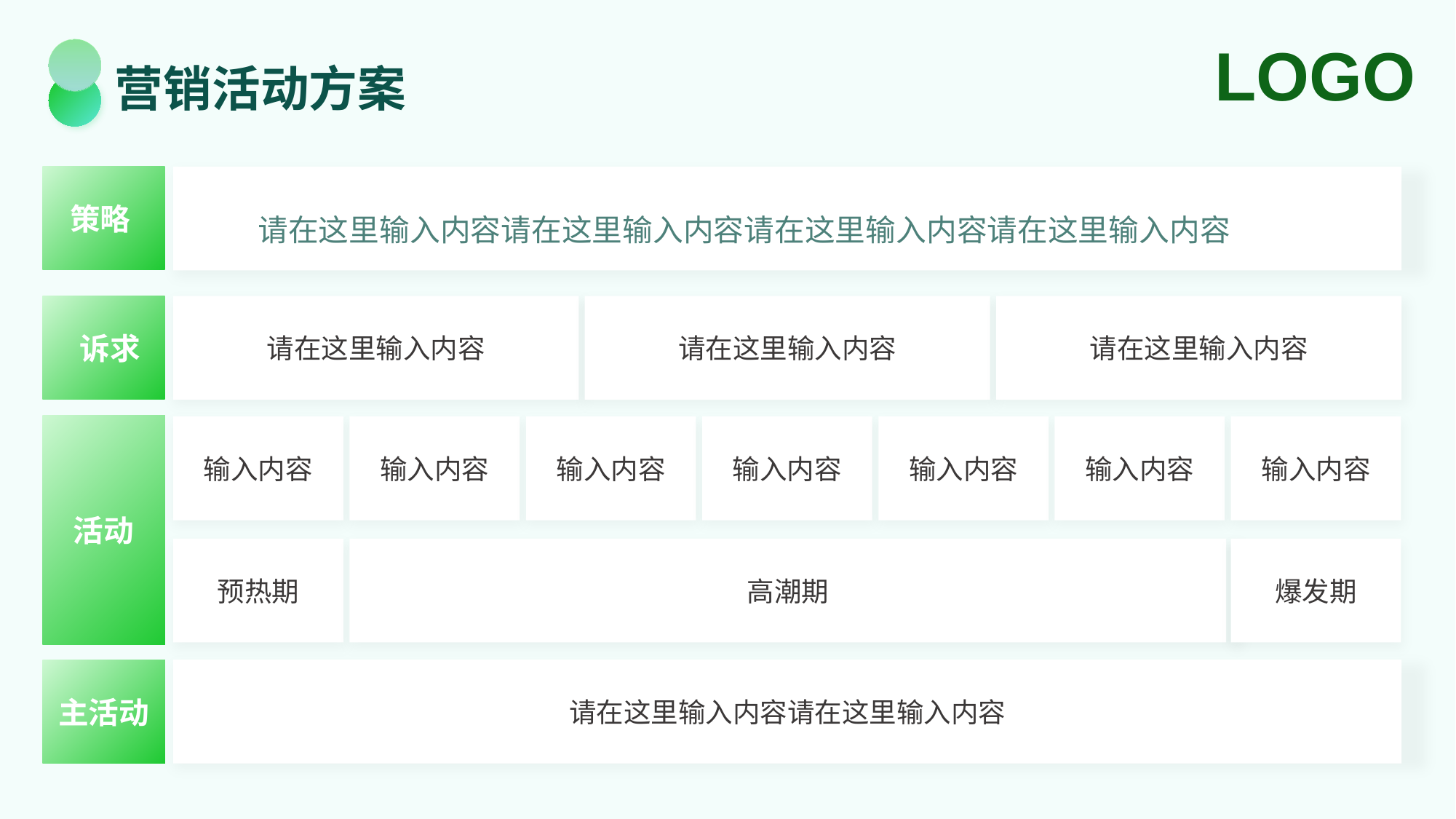

营销活动方案
策略

请在这里输入内容请在这里输入内容请在这里输入内容请在这里输入内容
请在这里输入内容
请在这里输入内容
 诉求
请在这里输入内容
活动
输入内容
输入内容
输入内容
输入内容
输入内容
输入内容
输入内容
预热期
高潮期
爆发期
主活动
请在这里输入内容请在这里输入内容